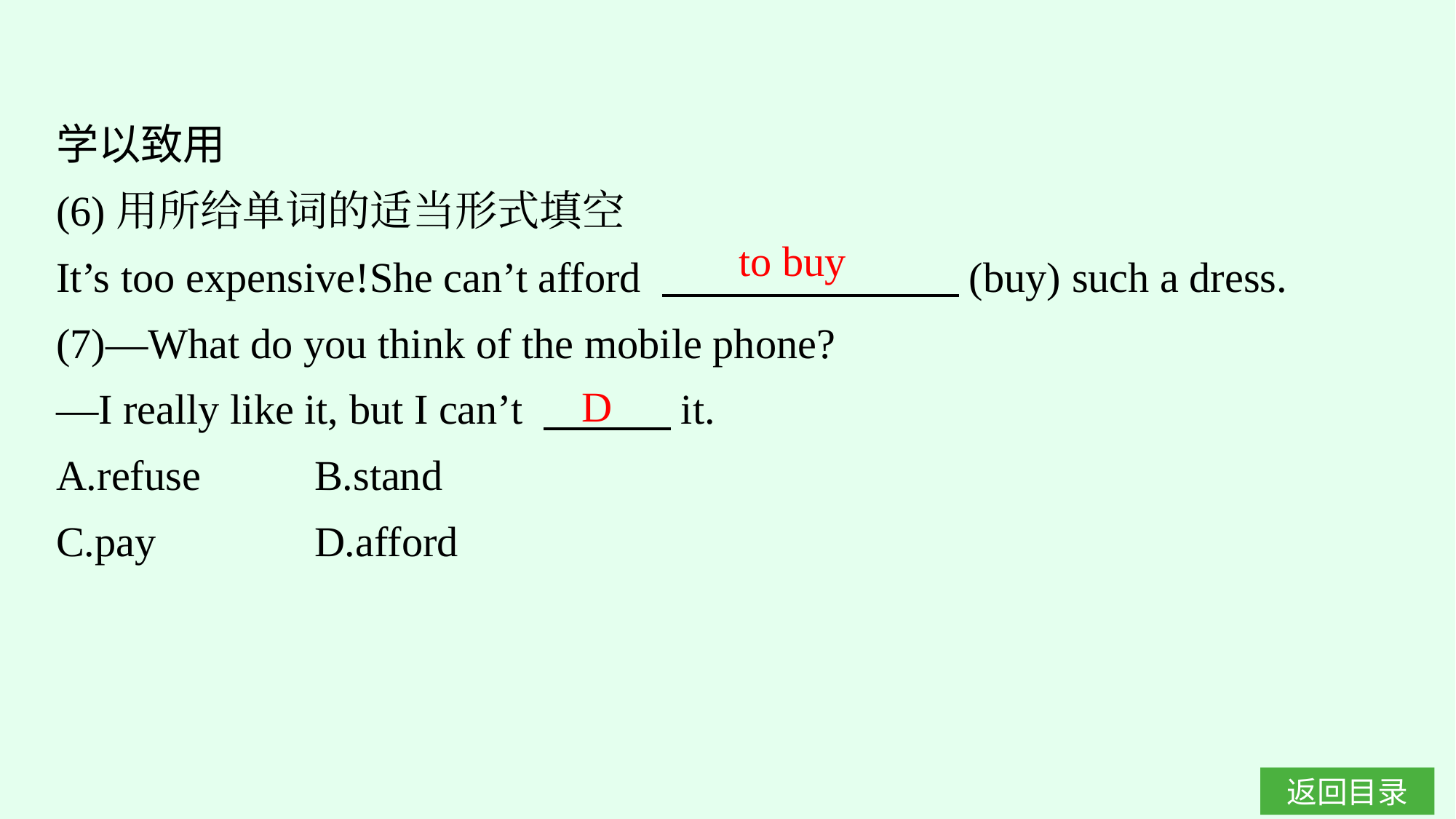

学以致用
(6)用所给单词的适当形式填空
It’s too expensive!She can’t afford 　　　　　　　(buy) such a dress.
(7)—What do you think of the mobile phone?
—I really like it, but I can’t 　　　it.
A.refuse	B.stand
C.pay		D.afford
to buy
D